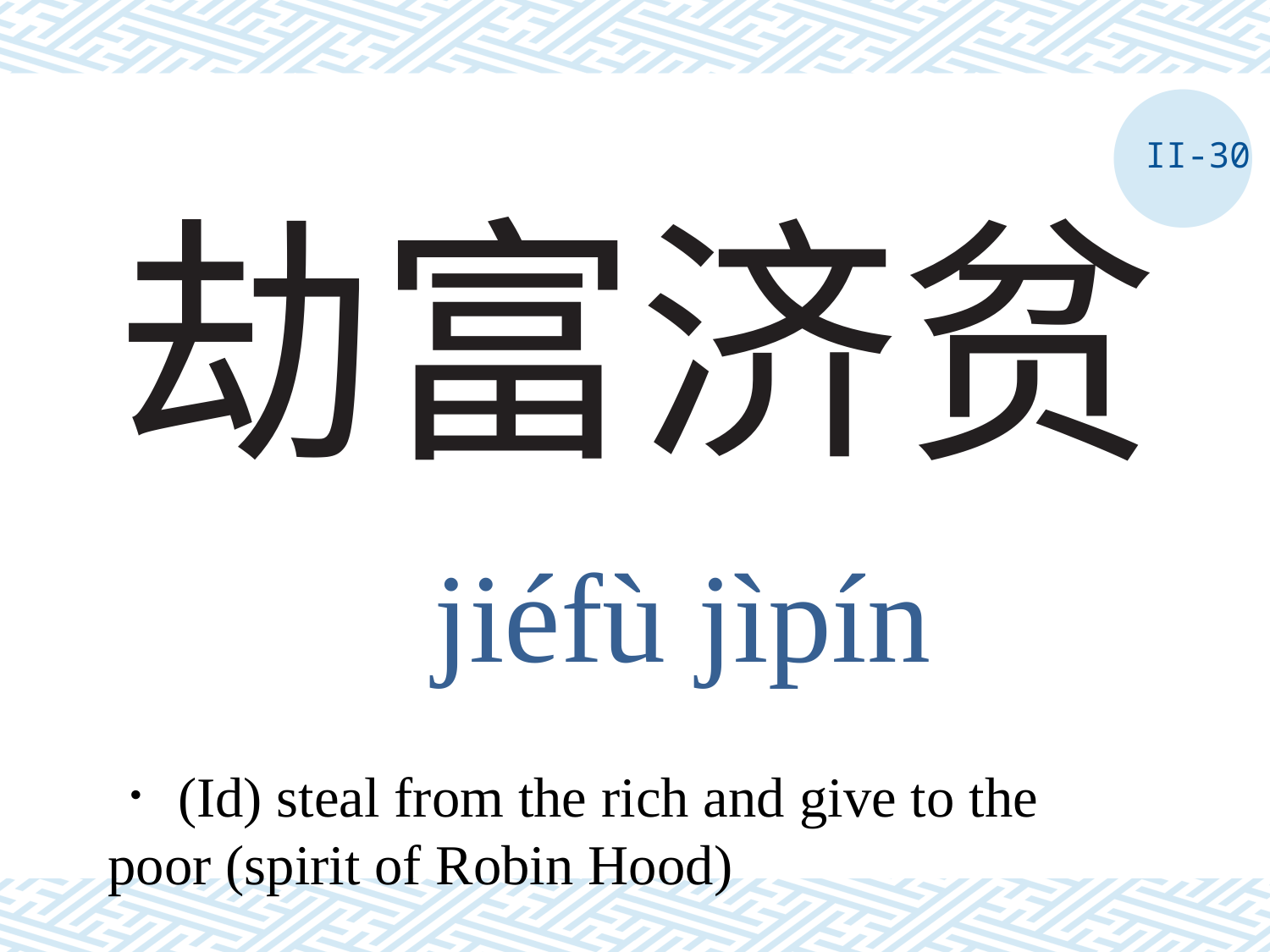

II-30

# 劫富济贫
jiéfù jìpín
．(Id) steal from the rich and give to the poor (spirit of Robin Hood)